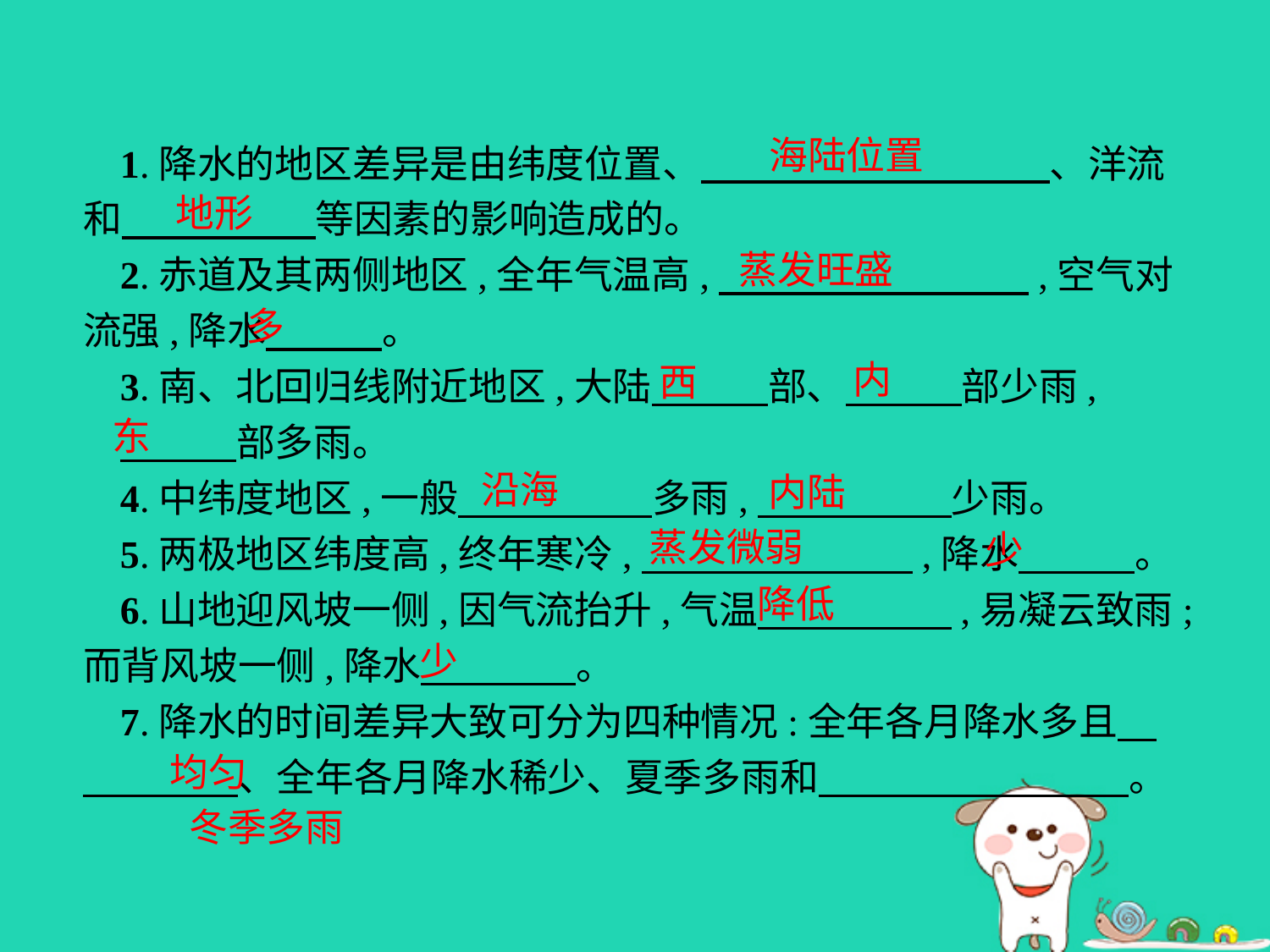

海陆位置
1.降水的地区差异是由纬度位置、　　　　　　　　　、洋流和　　　　　等因素的影响造成的。
2.赤道及其两侧地区,全年气温高,　　　　　　　　,空气对流强,降水　　　。
3.南、北回归线附近地区,大陆　　　部、　　　部少雨,
　　　部多雨。
4.中纬度地区,一般　　　　　多雨,　　　　　少雨。
5.两极地区纬度高,终年寒冷,　　　　　　　,降水　　　。
6.山地迎风坡一侧,因气流抬升,气温　　　　　,易凝云致雨;而背风坡一侧,降水　　　　。
7.降水的时间差异大致可分为四种情况:全年各月降水多且　　　　　、全年各月降水稀少、夏季多雨和　　　　　　　　。
地形
蒸发旺盛
多
内
西
东
沿海
内陆
蒸发微弱
少
降低
少
均匀
冬季多雨